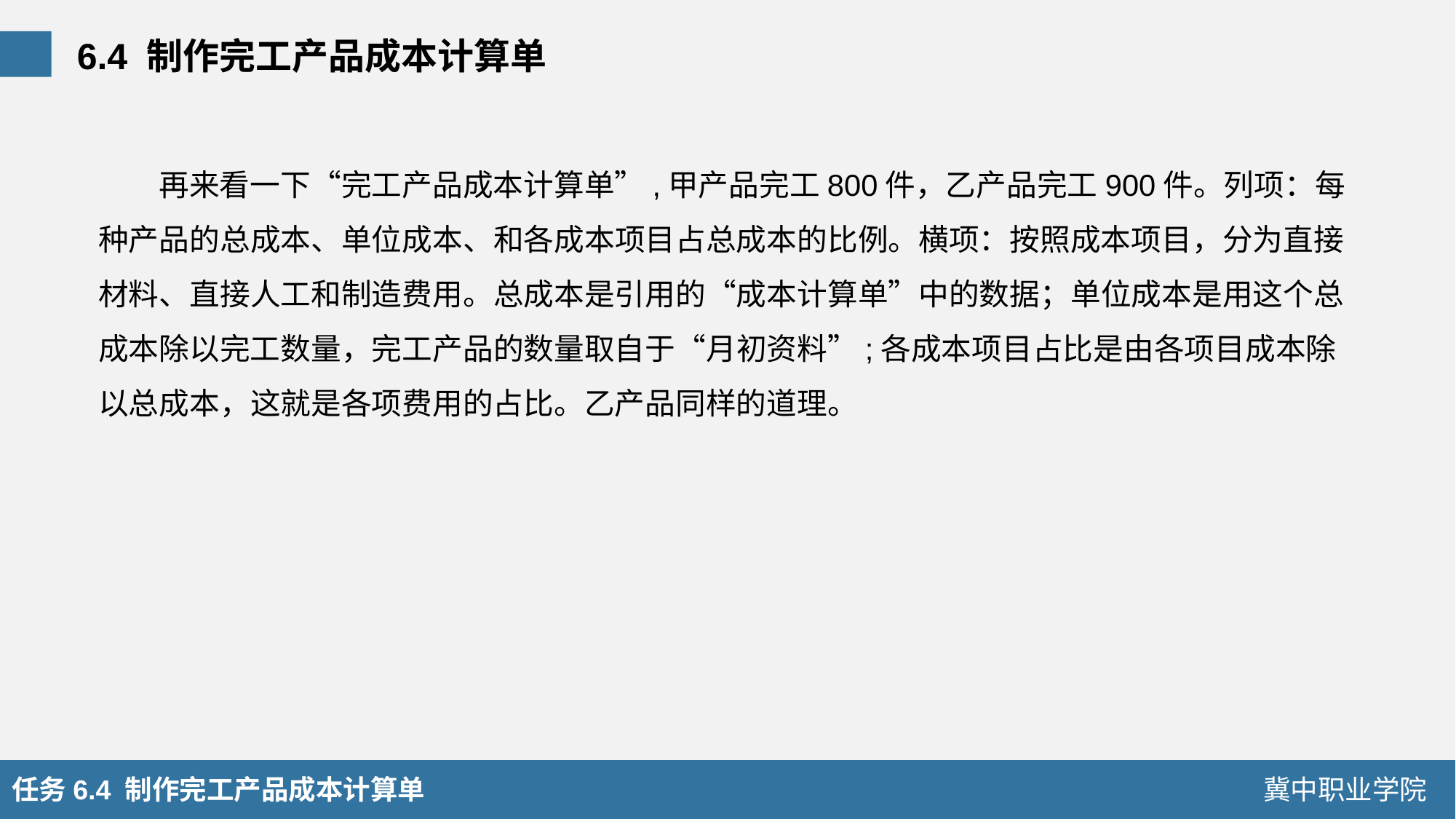

6.4 制作完工产品成本计算单
再来看一下“完工产品成本计算单”,甲产品完工800件，乙产品完工900件。列项：每种产品的总成本、单位成本、和各成本项目占总成本的比例。横项：按照成本项目，分为直接材料、直接人工和制造费用。总成本是引用的“成本计算单”中的数据；单位成本是用这个总成本除以完工数量，完工产品的数量取自于“月初资料”;各成本项目占比是由各项目成本除以总成本，这就是各项费用的占比。乙产品同样的道理。

任务6.4 制作完工产品成本计算单
冀中职业学院